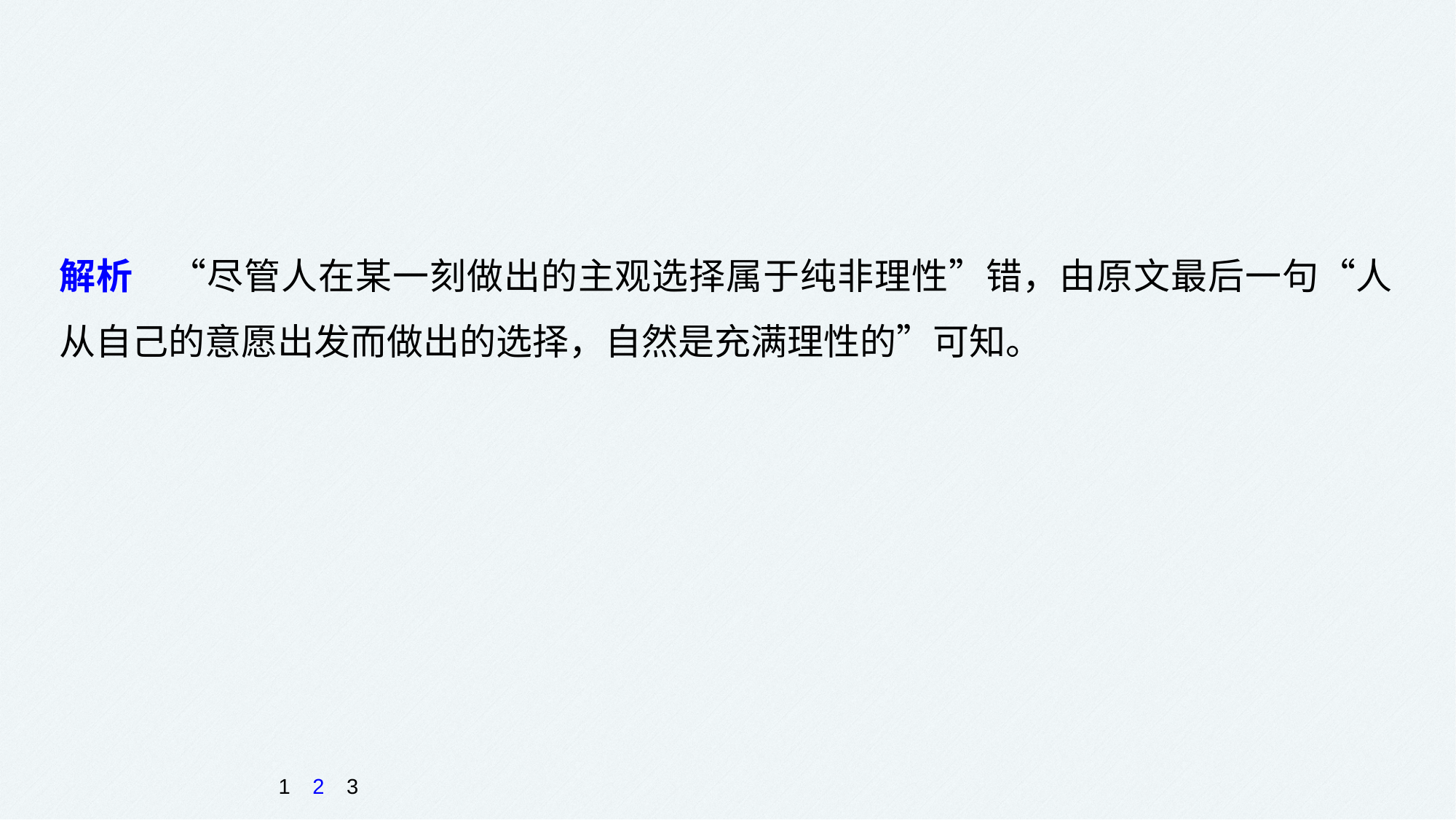

解析　“尽管人在某一刻做出的主观选择属于纯非理性”错，由原文最后一句“人从自己的意愿出发而做出的选择，自然是充满理性的”可知。
1
2
3